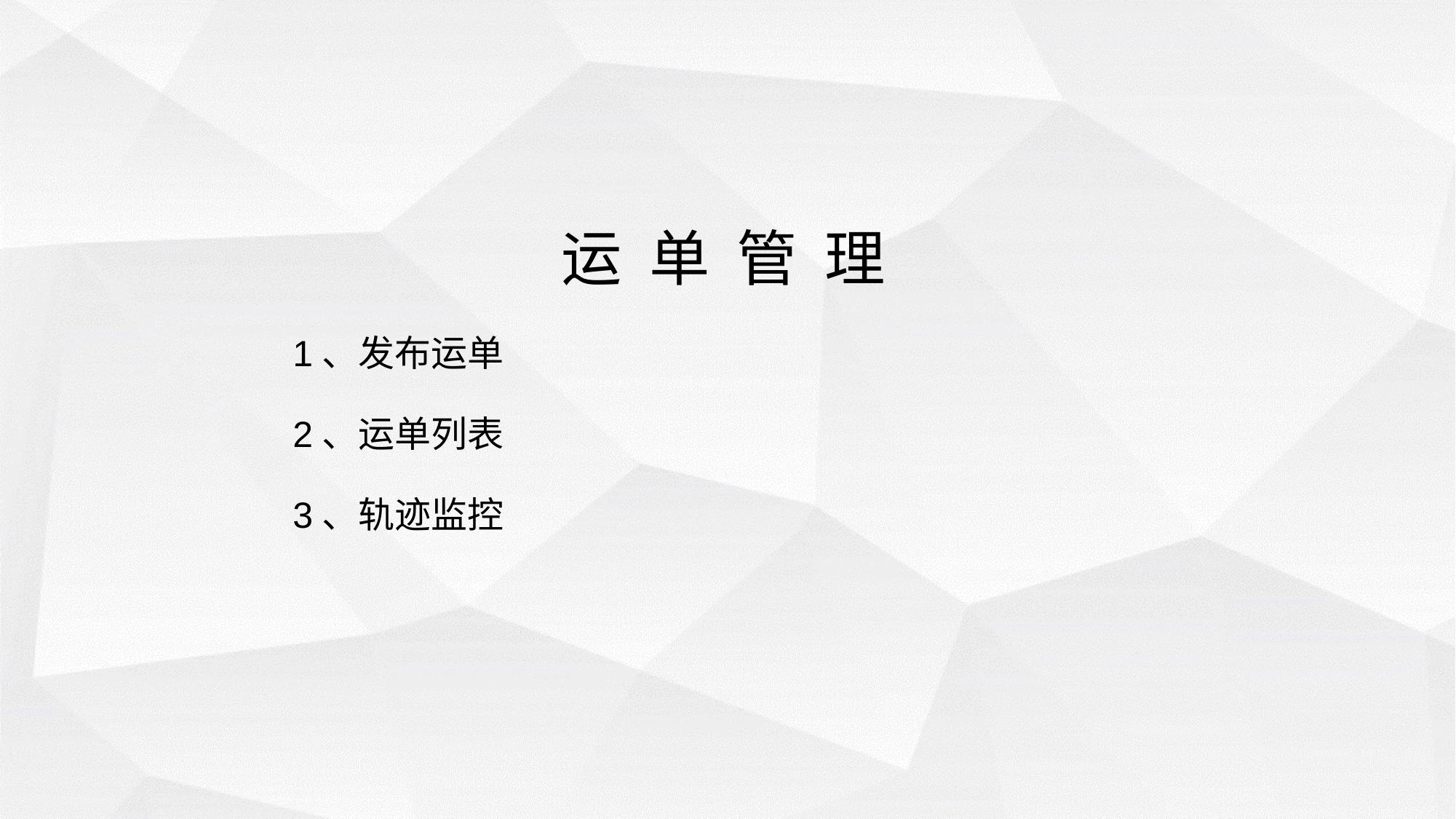

运  单  管  理
1、发布运单
2、运单列表
3、轨迹监控